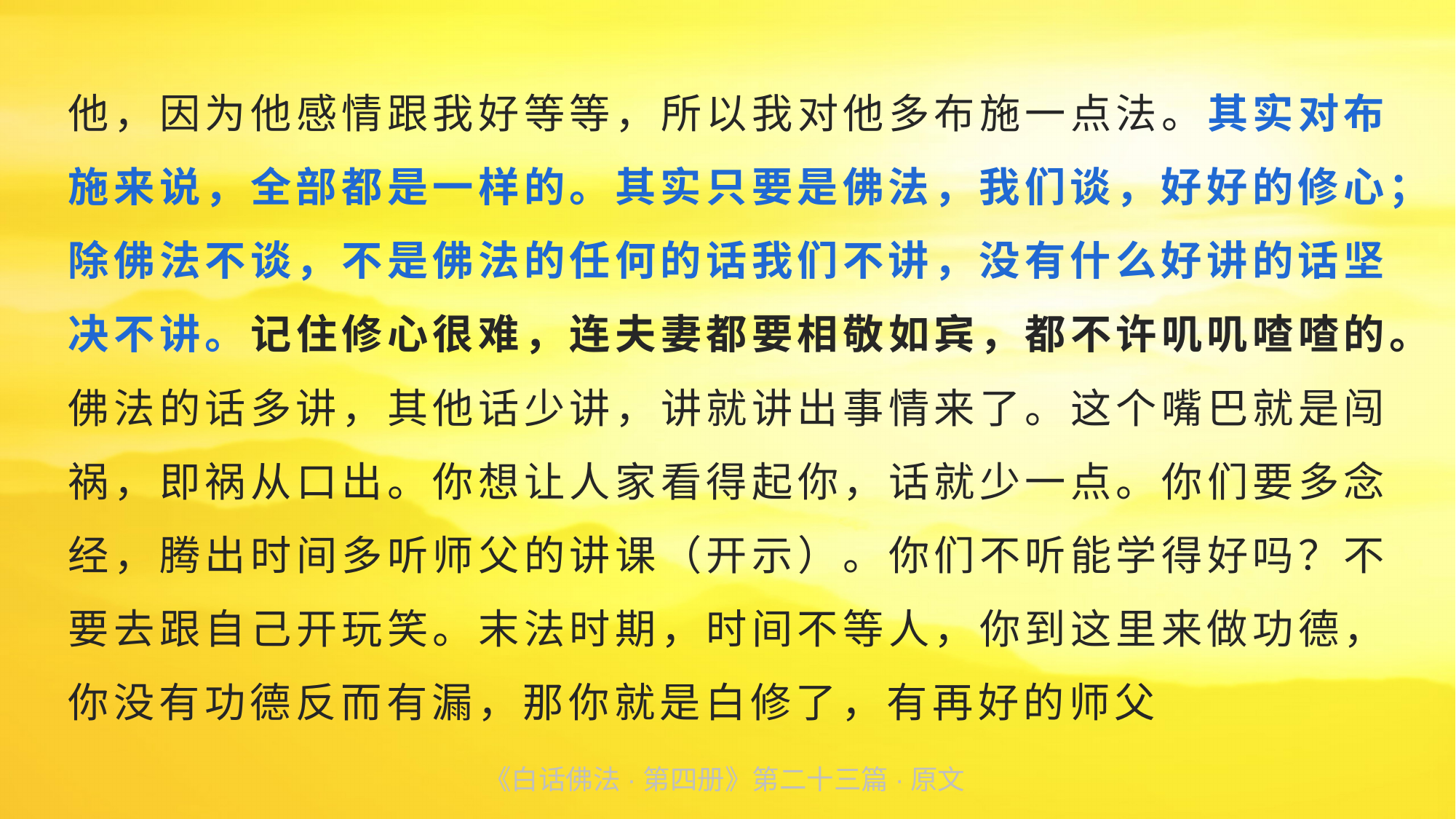

他，因为他感情跟我好等等，所以我对他多布施一点法。其实对布施来说，全部都是一样的。其实只要是佛法，我们谈，好好的修心；除佛法不谈，不是佛法的任何的话我们不讲，没有什么好讲的话坚决不讲。记住修心很难，连夫妻都要相敬如宾，都不许叽叽喳喳的。佛法的话多讲，其他话少讲，讲就讲出事情来了。这个嘴巴就是闯祸，即祸从口出。你想让人家看得起你，话就少一点。你们要多念经，腾出时间多听师父的讲课（开示）。你们不听能学得好吗？不要去跟自己开玩笑。末法时期，时间不等人，你到这里来做功德，你没有功德反而有漏，那你就是白修了，有再好的师父
《白话佛法·第四册》第二十三篇·原文